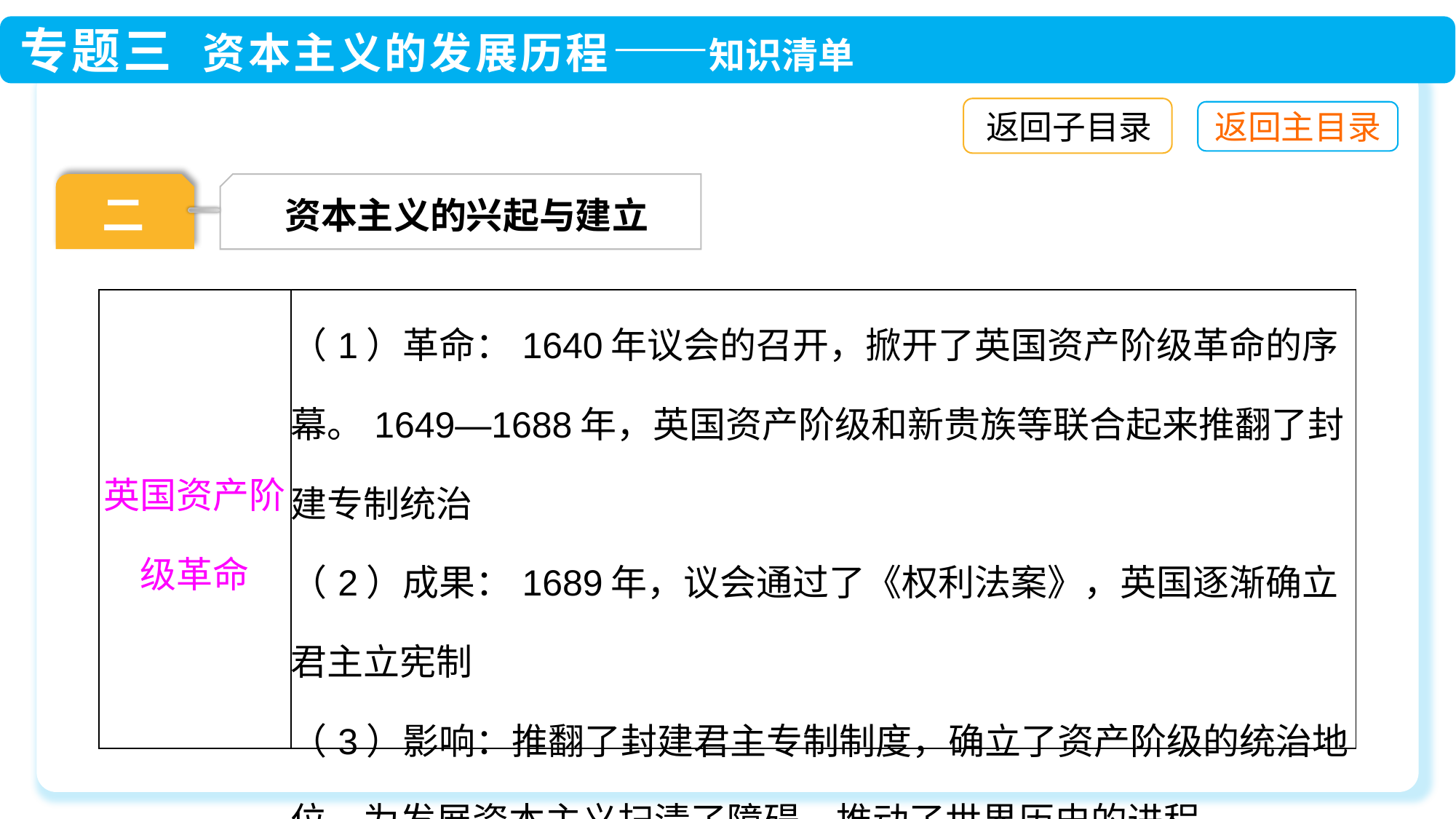

返回子目录
资本主义的兴起与建立
二

| 英国资产阶级革命 | （1）革命：1640年议会的召开，掀开了英国资产阶级革命的序幕。1649—1688年，英国资产阶级和新贵族等联合起来推翻了封建专制统治 （2）成果：1689年，议会通过了《权利法案》，英国逐渐确立君主立宪制 （3）影响：推翻了封建君主专制制度，确立了资产阶级的统治地位，为发展资本主义扫清了障碍，推动了世界历史的进程 |
| --- | --- |